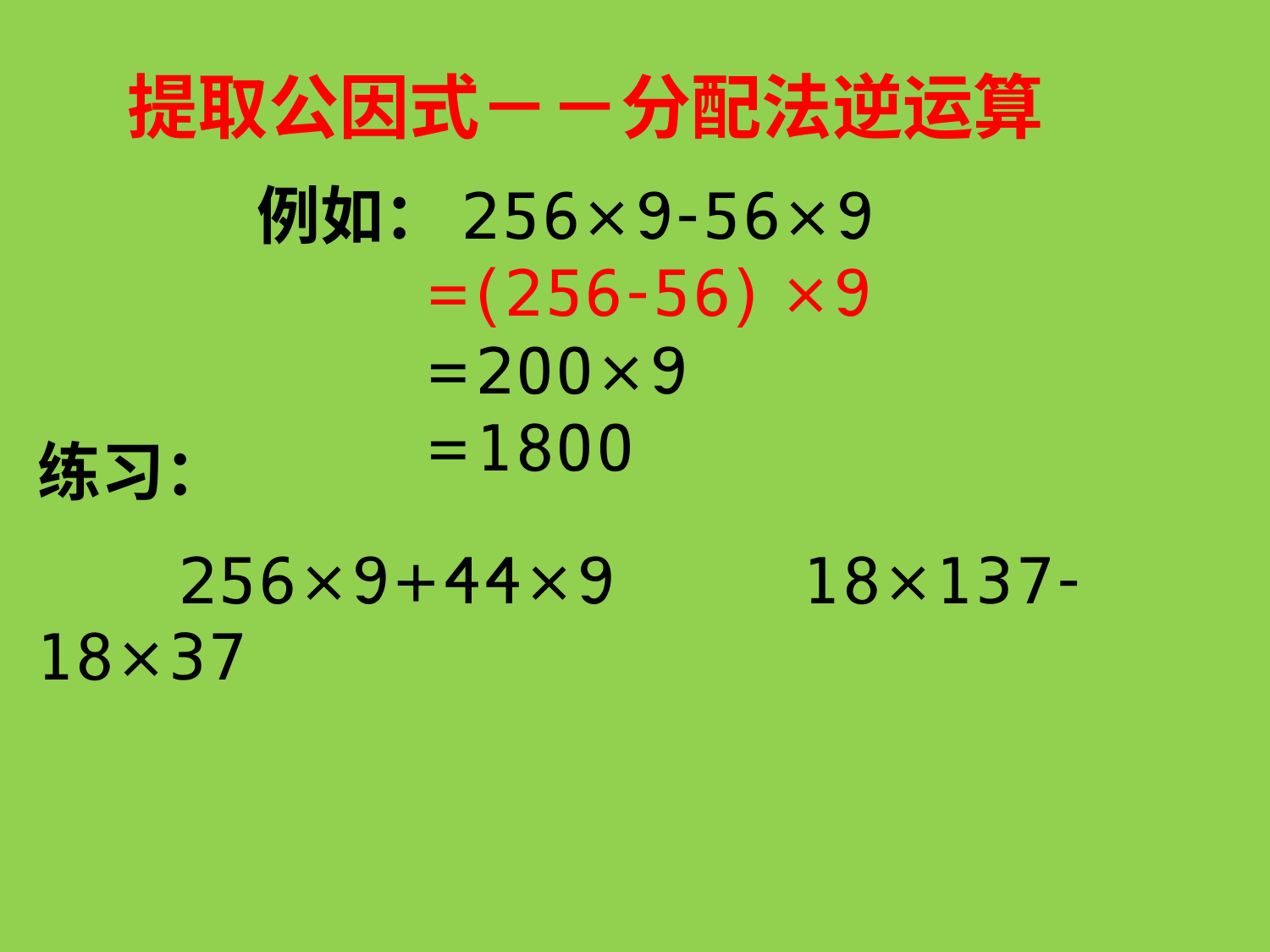

提取公因式－－分配法逆运算
例如：256×9-56×9
         =(256-56) ×9
         =200×9
         =1800
练习：
　　256×9+44×9          18×137-18×37